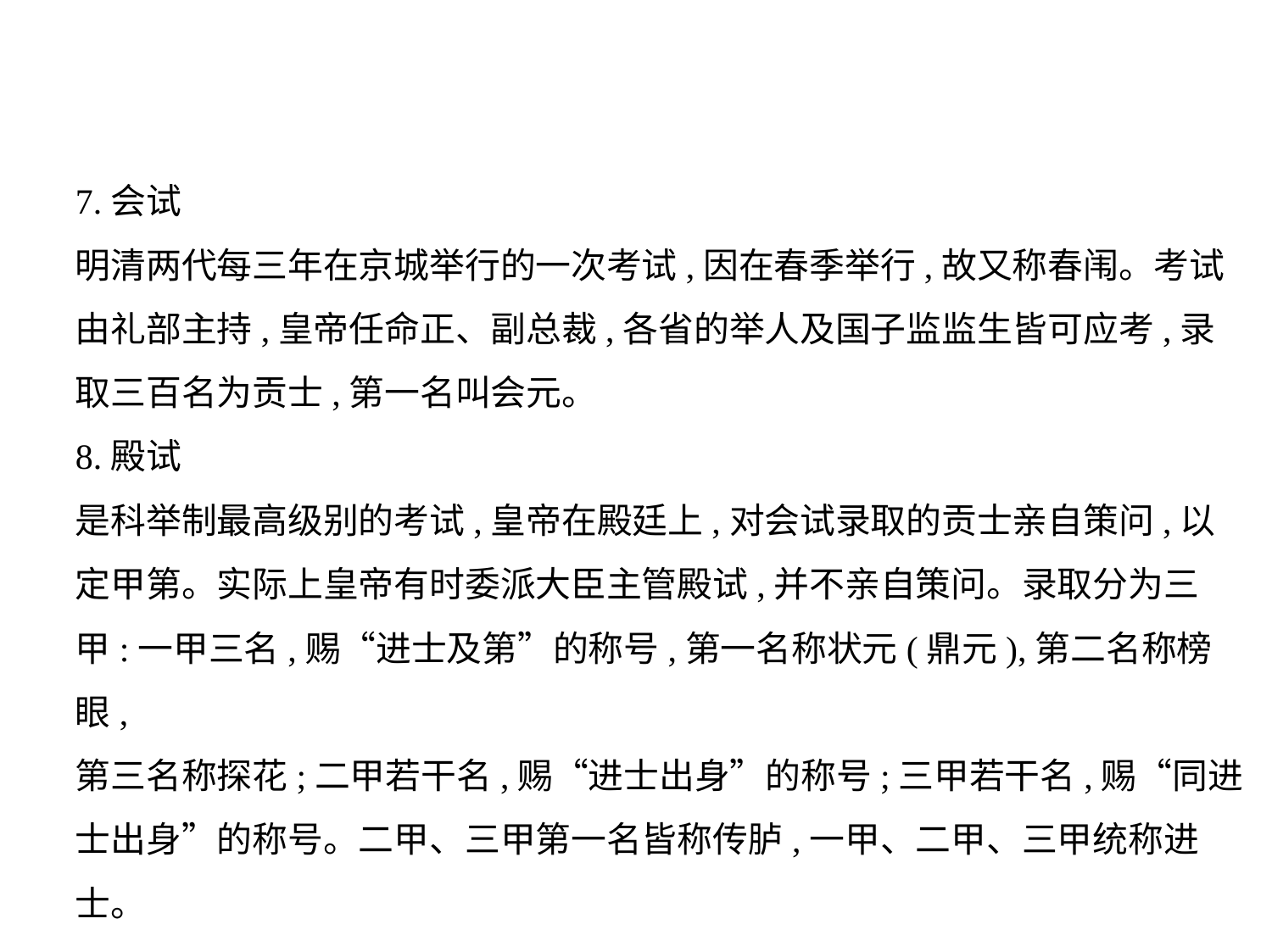

7.会试
明清两代每三年在京城举行的一次考试,因在春季举行,故又称春闱。考试
由礼部主持,皇帝任命正、副总裁,各省的举人及国子监监生皆可应考,录
取三百名为贡士,第一名叫会元。
8.殿试
是科举制最高级别的考试,皇帝在殿廷上,对会试录取的贡士亲自策问,以
定甲第。实际上皇帝有时委派大臣主管殿试,并不亲自策问。录取分为三
甲:一甲三名,赐“进士及第”的称号,第一名称状元(鼎元),第二名称榜眼,
第三名称探花;二甲若干名,赐“进士出身”的称号;三甲若干名,赐“同进
士出身”的称号。二甲、三甲第一名皆称传胪,一甲、二甲、三甲统称进
士。